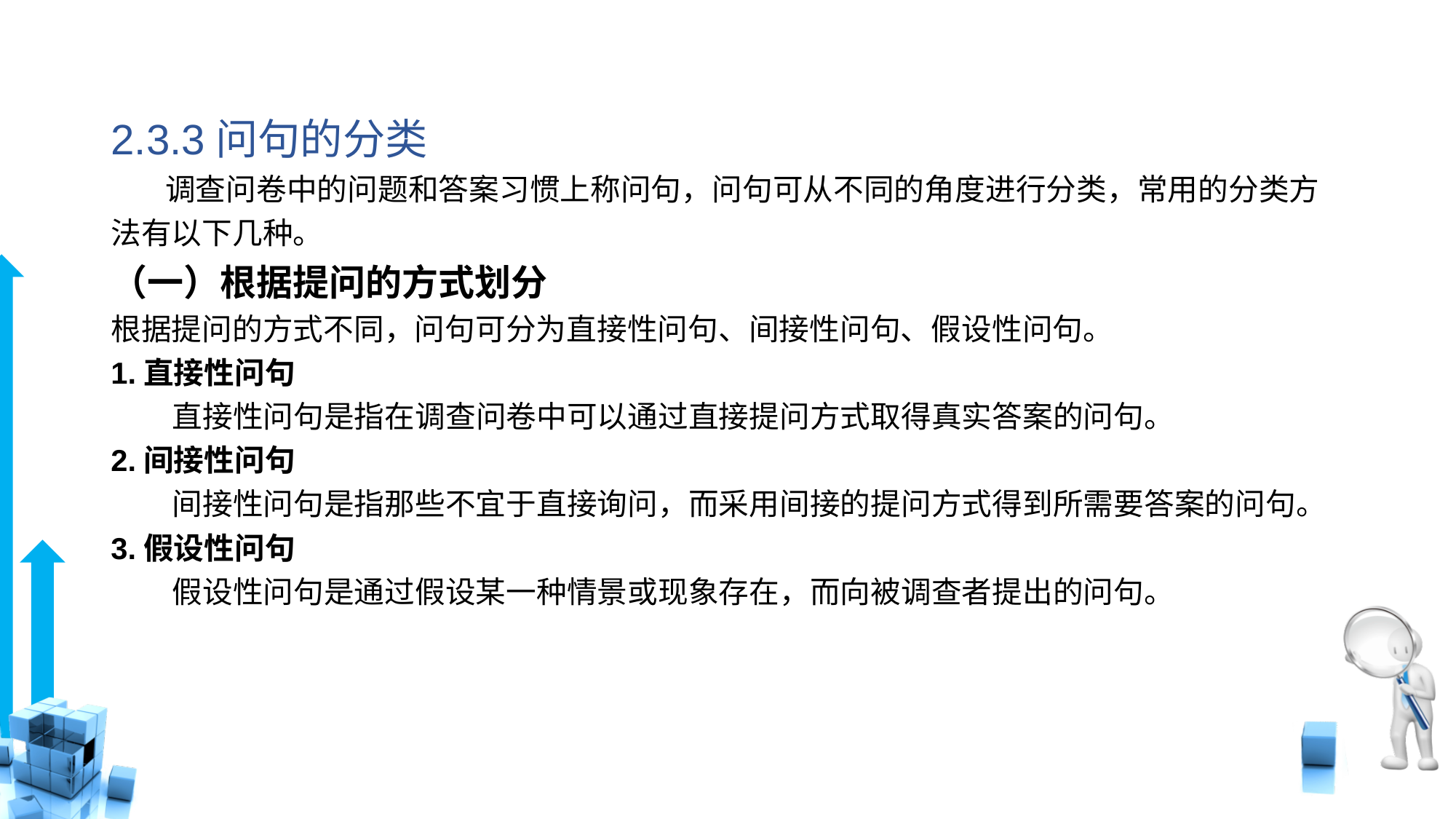

# 2.3.3问句的分类
       调查问卷中的问题和答案习惯上称问句，问句可从不同的角度进行分类，常用的分类方法有以下几种。
（一）根据提问的方式划分
根据提问的方式不同，问句可分为直接性问句、间接性问句、假设性问句。
1.直接性问句
        直接性问句是指在调查问卷中可以通过直接提问方式取得真实答案的问句。
2.间接性问句
        间接性问句是指那些不宜于直接询问，而采用间接的提问方式得到所需要答案的问句。
3.假设性问句
        假设性问句是通过假设某一种情景或现象存在，而向被调查者提出的问句。